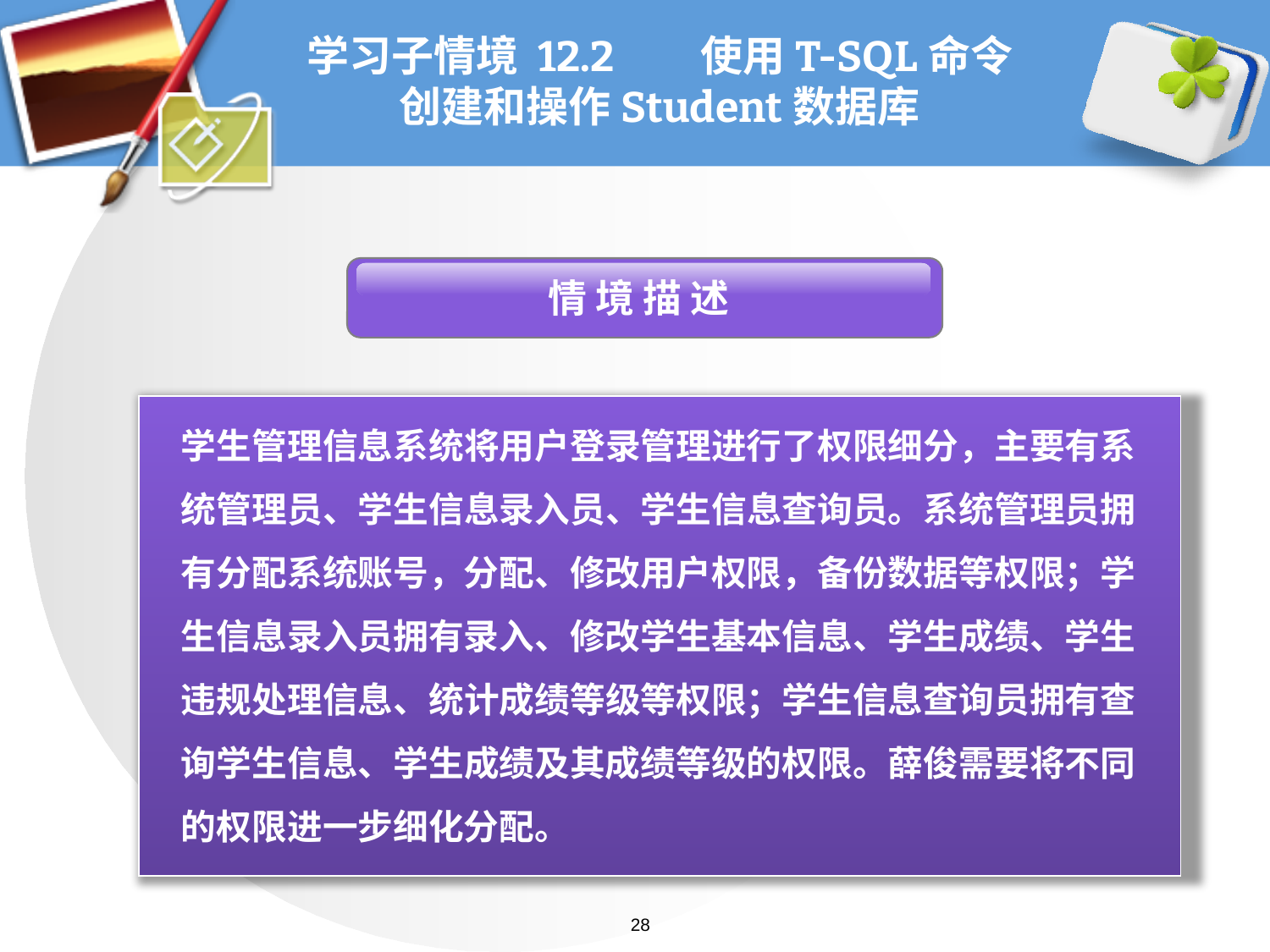

# 学习子情境 12.2          使用T-SQL命令 创建和操作Student数据库

  情 境 描 述

学生管理信息系统将用户登录管理进行了权限细分，主要有系统管理员、学生信息录入员、学生信息查询员。系统管理员拥有分配系统账号，分配、修改用户权限，备份数据等权限；学生信息录入员拥有录入、修改学生基本信息、学生成绩、学生违规处理信息、统计成绩等级等权限；学生信息查询员拥有查询学生信息、学生成绩及其成绩等级的权限。薛俊需要将不同的权限进一步细化分配。
28